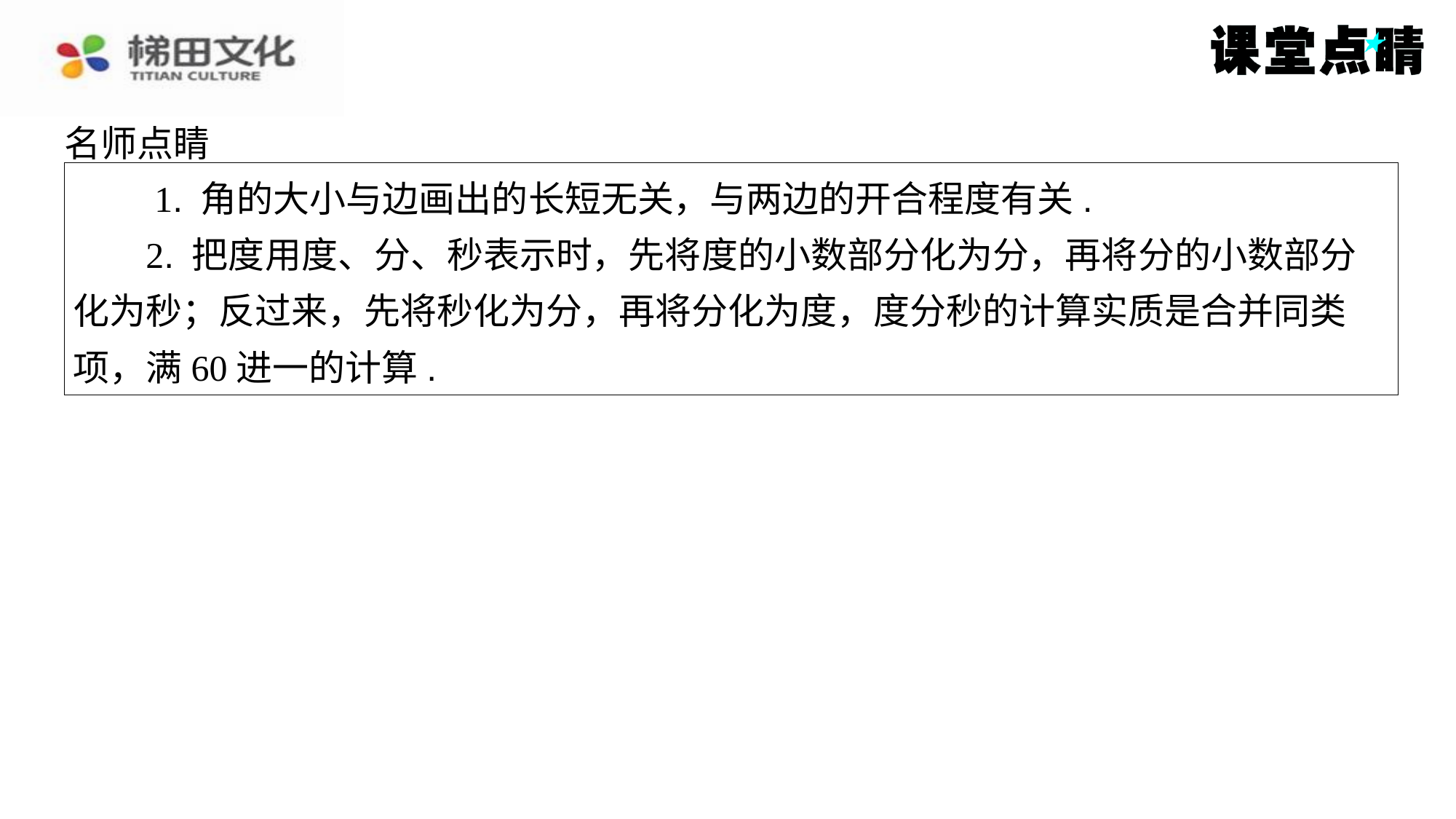

名师点睛
　　1. 角的大小与边画出的长短无关，与两边的开合程度有关.
2. 把度用度、分、秒表示时，先将度的小数部分化为分，再将分的小数部分
化为秒；反过来，先将秒化为分，再将分化为度，度分秒的计算实质是合并同类
项，满60进一的计算.